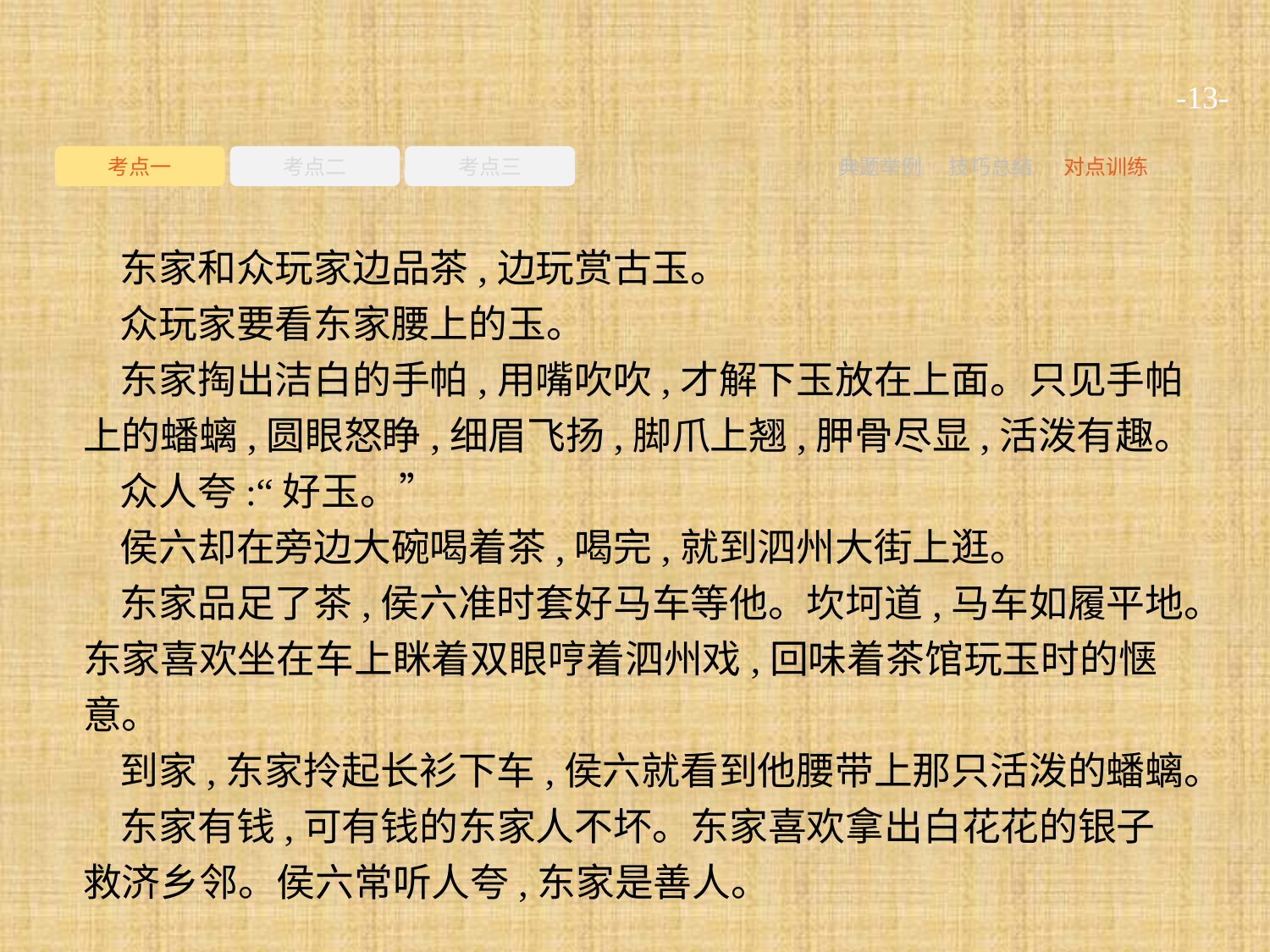

-13-
考点一
考点二
考点三
典题举例
技巧总结
对点训练
东家和众玩家边品茶,边玩赏古玉。
众玩家要看东家腰上的玉。
东家掏出洁白的手帕,用嘴吹吹,才解下玉放在上面。只见手帕上的蟠螭,圆眼怒睁,细眉飞扬,脚爪上翘,胛骨尽显,活泼有趣。
众人夸:“好玉。”
侯六却在旁边大碗喝着茶,喝完,就到泗州大街上逛。
东家品足了茶,侯六准时套好马车等他。坎坷道,马车如履平地。东家喜欢坐在车上眯着双眼哼着泗州戏,回味着茶馆玩玉时的惬意。
到家,东家拎起长衫下车,侯六就看到他腰带上那只活泼的蟠螭。
东家有钱,可有钱的东家人不坏。东家喜欢拿出白花花的银子救济乡邻。侯六常听人夸,东家是善人。